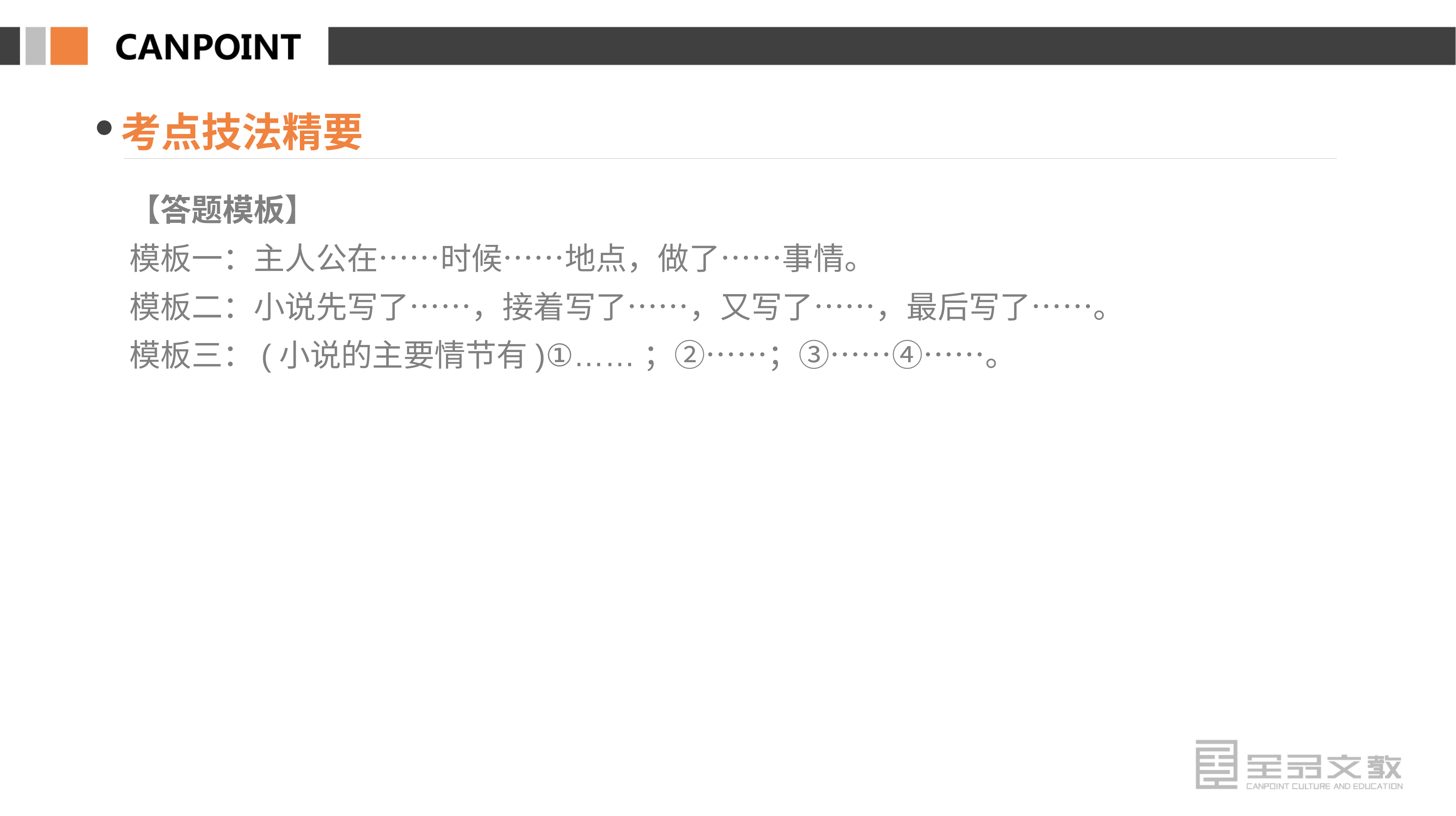

考点技法精要

【答题模板】
模板一：主人公在……时候……地点，做了……事情。
模板二：小说先写了……，接着写了……，又写了……，最后写了……。
模板三：(小说的主要情节有)①……；②……；③……④……。